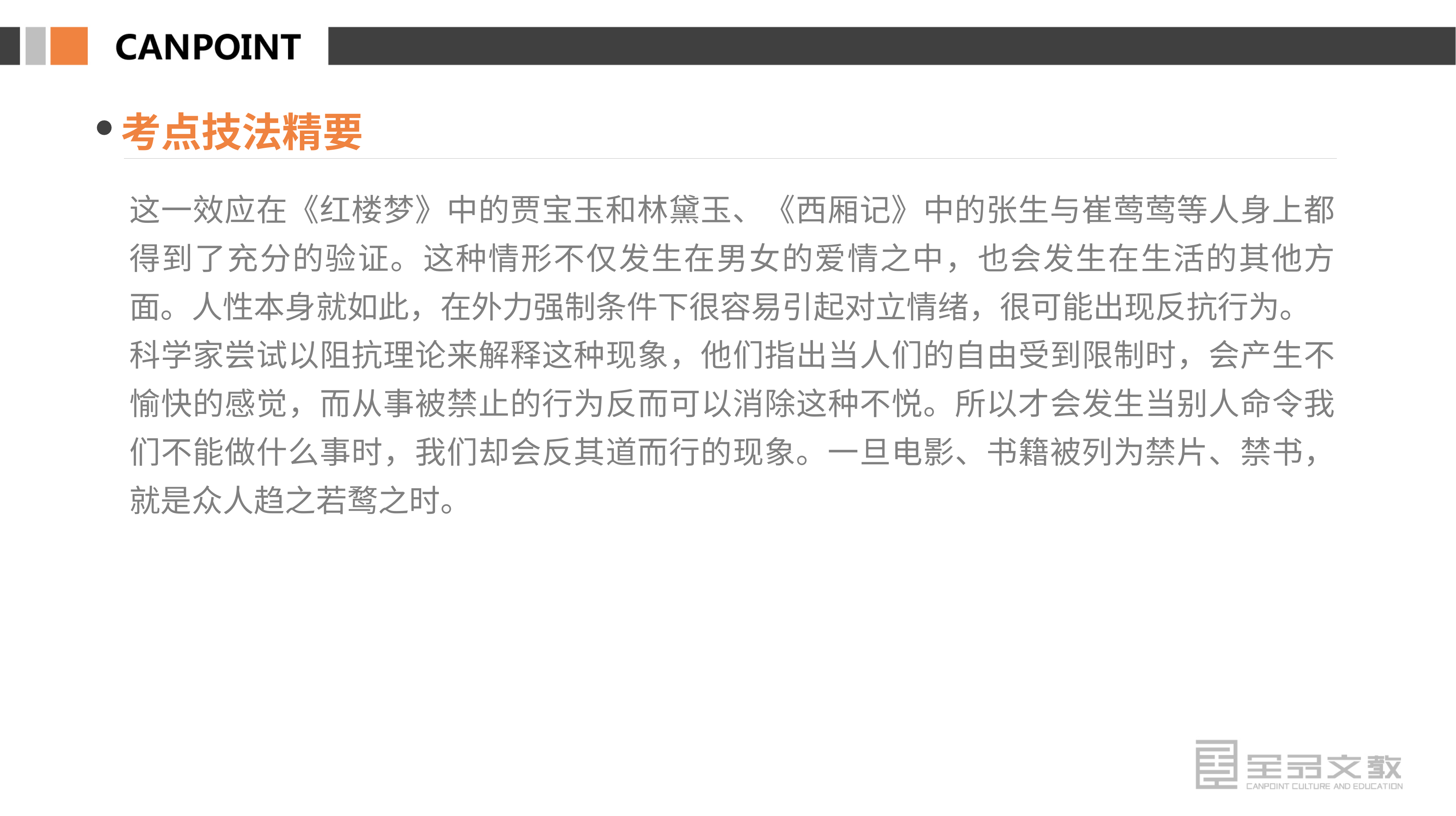

考点技法精要

这一效应在《红楼梦》中的贾宝玉和林黛玉、《西厢记》中的张生与崔莺莺等人身上都得到了充分的验证。这种情形不仅发生在男女的爱情之中，也会发生在生活的其他方面。人性本身就如此，在外力强制条件下很容易引起对立情绪，很可能出现反抗行为。
科学家尝试以阻抗理论来解释这种现象，他们指出当人们的自由受到限制时，会产生不愉快的感觉，而从事被禁止的行为反而可以消除这种不悦。所以才会发生当别人命令我们不能做什么事时，我们却会反其道而行的现象。一旦电影、书籍被列为禁片、禁书，就是众人趋之若鹜之时。